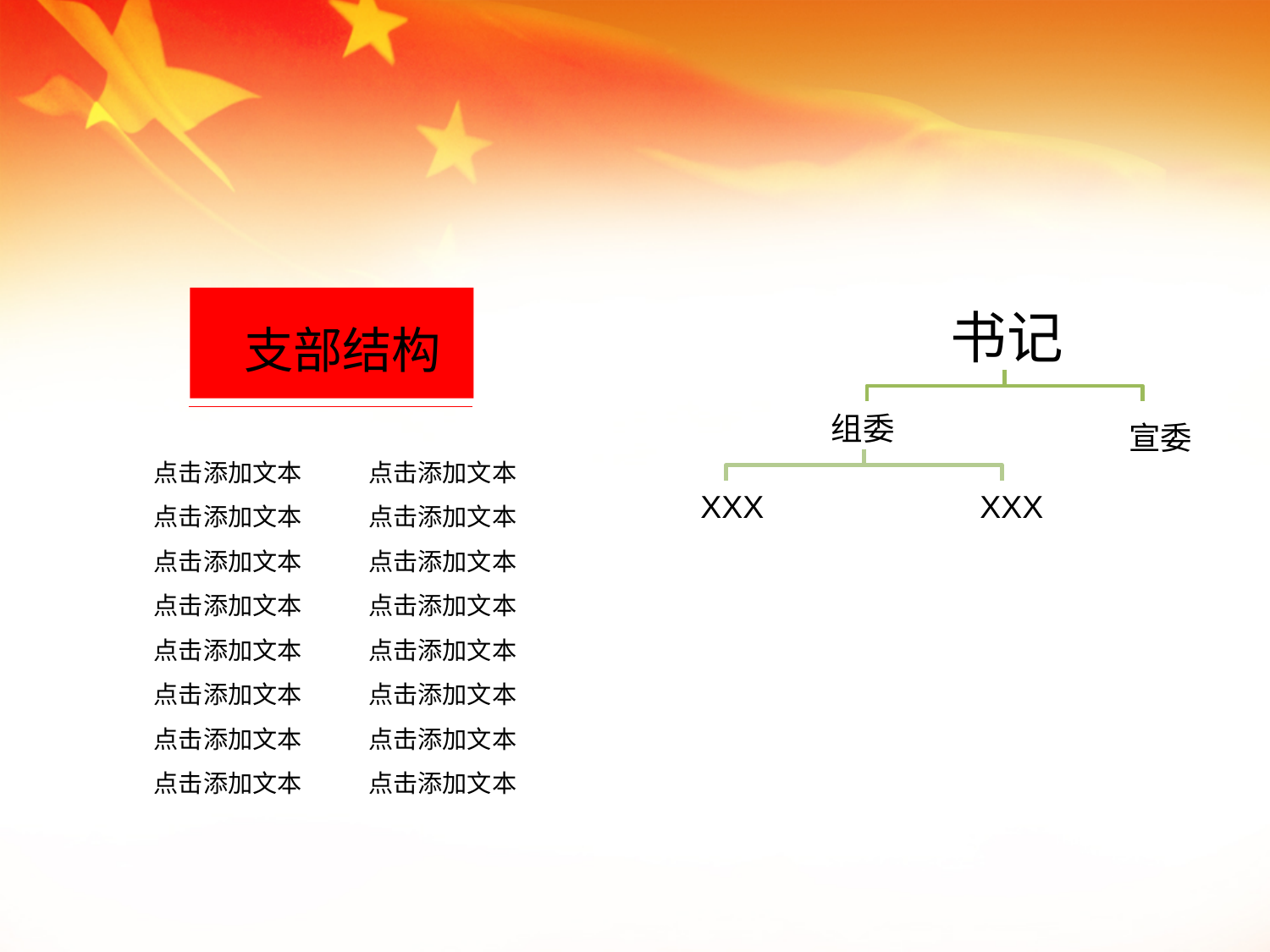

书记

组委

宣委

XXX

XXX

点击添加文本

支部结构
点击添加文本
点击添加文本            点击添加文本
点击添加文本            点击添加文本
点击添加文本            点击添加文本
点击添加文本            点击添加文本
点击添加文本            点击添加文本
点击添加文本            点击添加文本
点击添加文本            点击添加文本
点击添加文本            点击添加文本

点击添加文本
点击添加文本